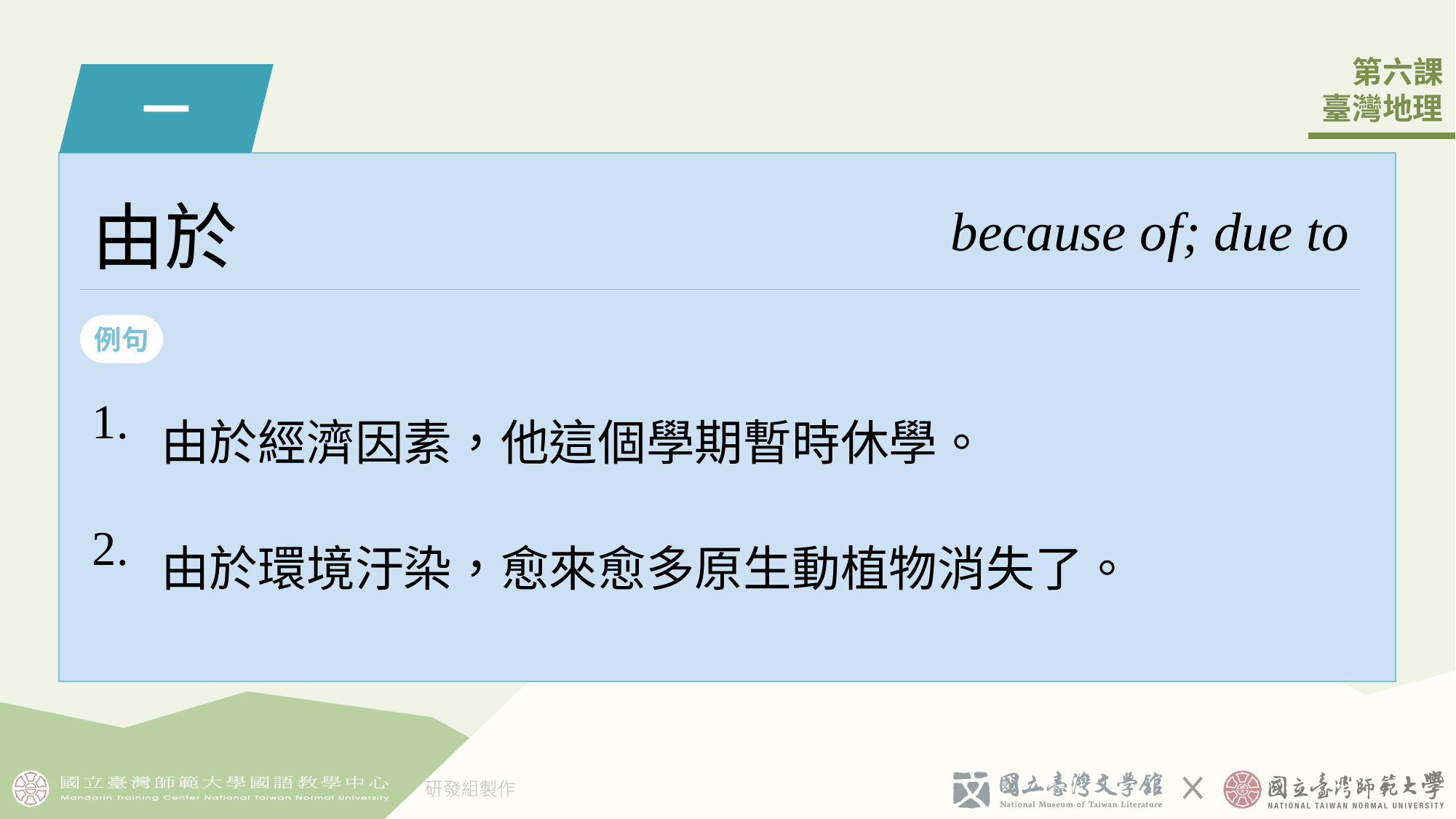

一
由於
because of; due to
例句
| 1. | 由於經濟因素，他這個󠇡學期暫時休學。 |
| --- | --- |
| 2. | 由於環境汙染，愈來愈多原生動植物消失了。 |
2